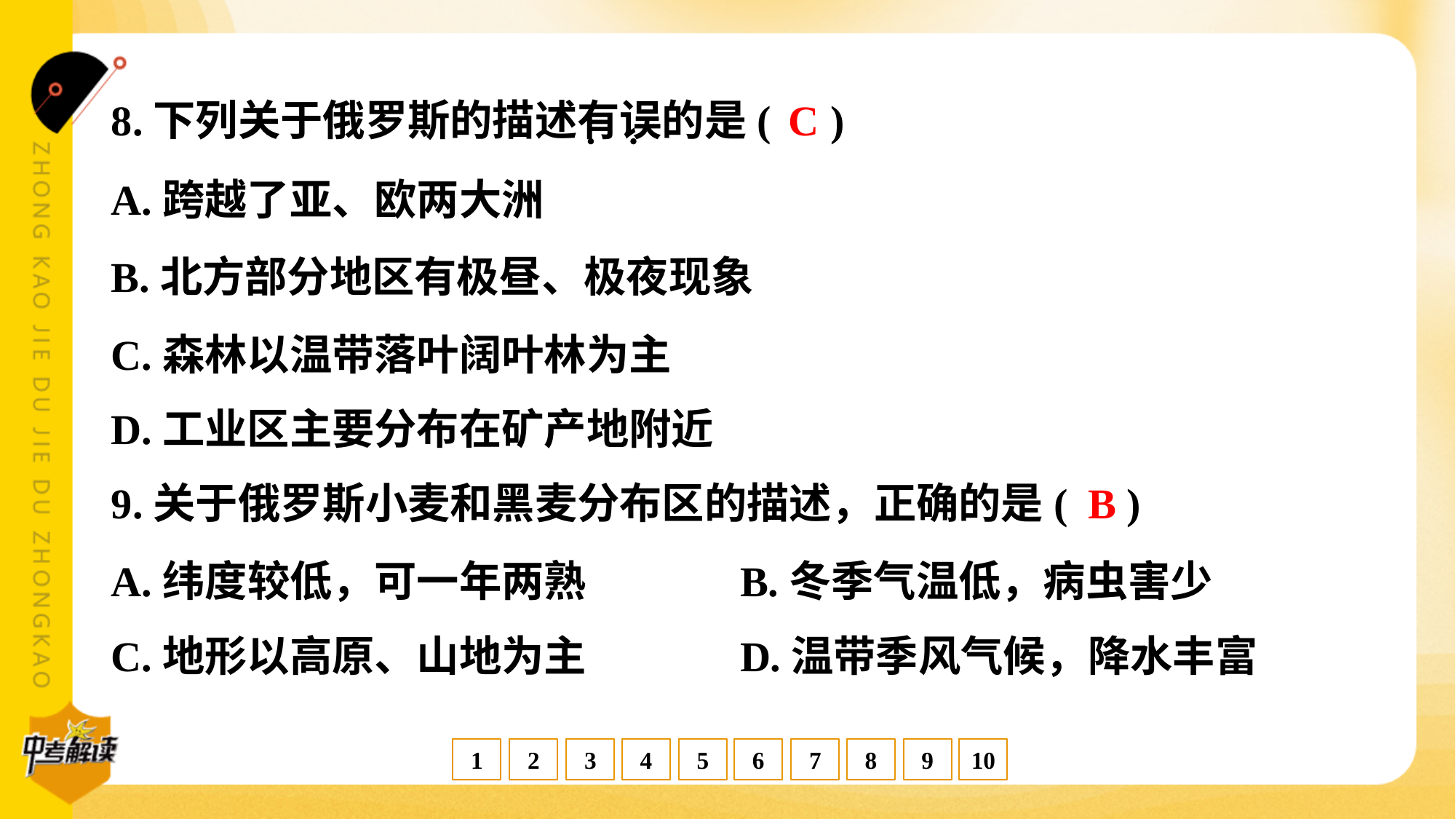

C
8.下列关于俄罗斯的描述有误的是(     )

A.跨越了亚、欧两大洲
B.北方部分地区有极昼、极夜现象
C.森林以温带落叶阔叶林为主
D.工业区主要分布在矿产地附近
B
9.关于俄罗斯小麦和黑麦分布区的描述，正确的是(     )
A.纬度较低，可一年两熟	B.冬季气温低，病虫害少
C.地形以高原、山地为主	D.温带季风气候，降水丰富